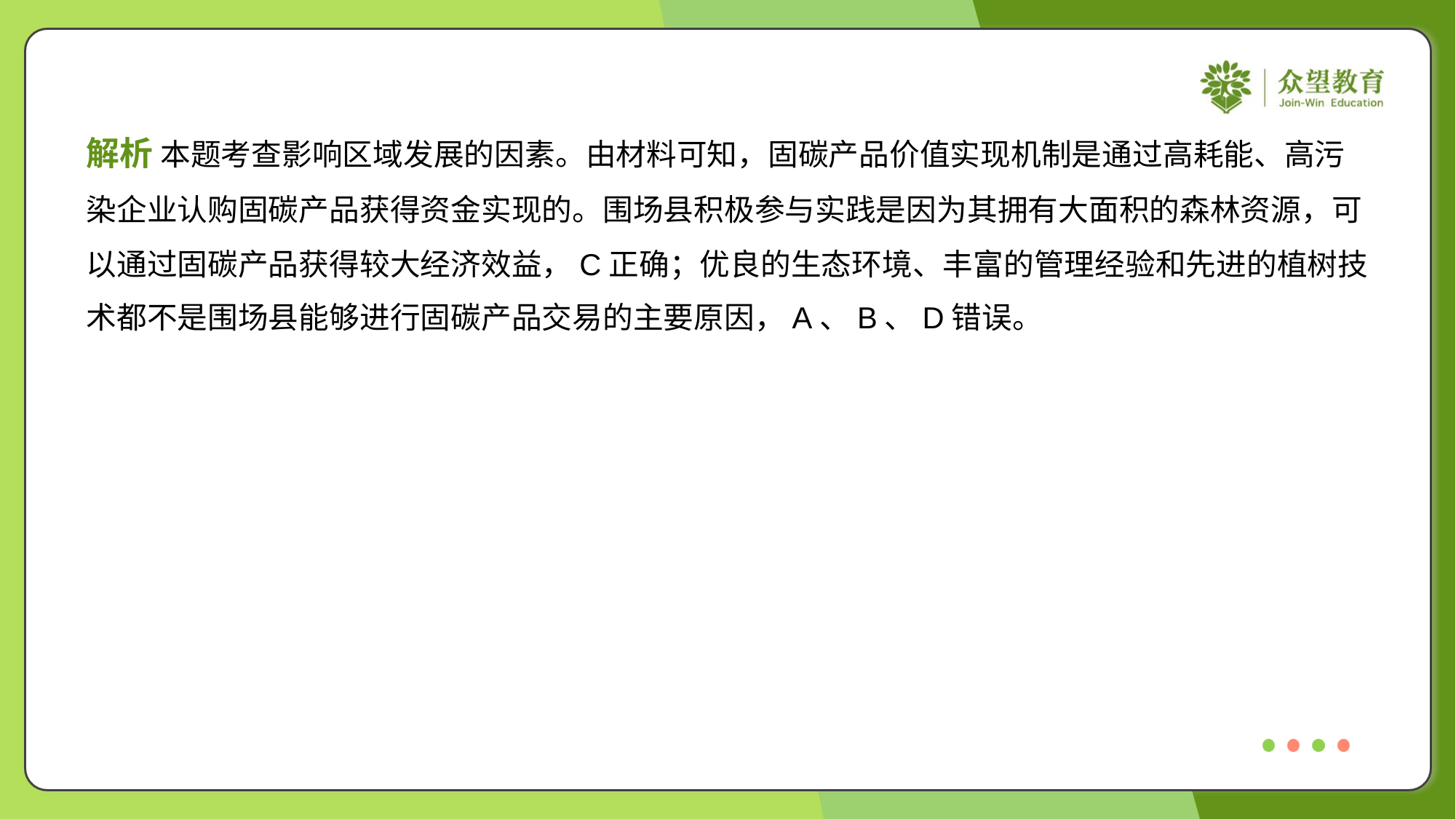

解析 本题考查影响区域发展的因素。由材料可知，固碳产品价值实现机制是通过高耗能、高污
染企业认购固碳产品获得资金实现的。围场县积极参与实践是因为其拥有大面积的森林资源，可
以通过固碳产品获得较大经济效益，C正确；优良的生态环境、丰富的管理经验和先进的植树技
术都不是围场县能够进行固碳产品交易的主要原因，A、B、D错误。